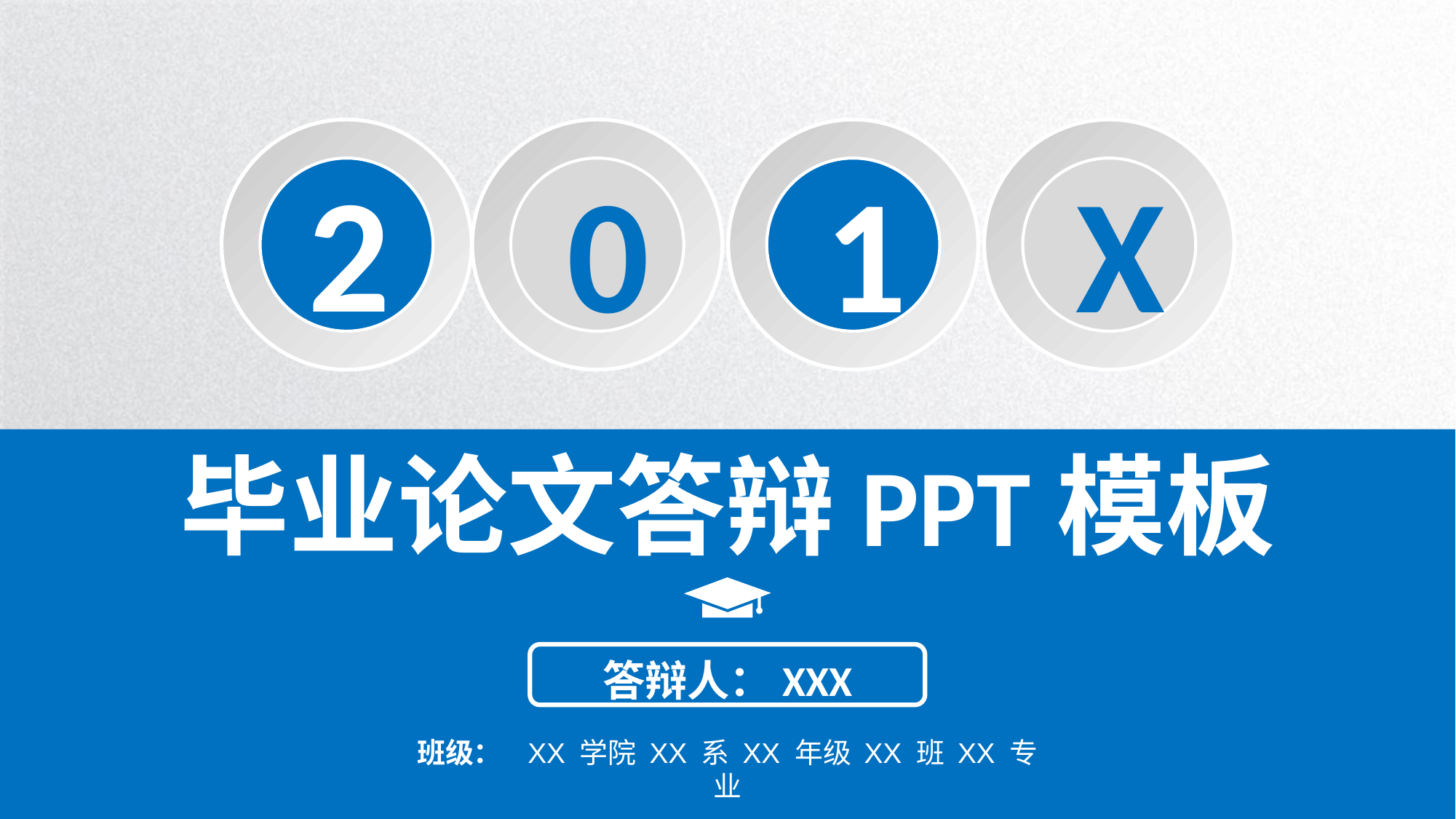

2

0

1

X

毕业论文答辩PPT模板

答辩人：XXX
班级：   XX 学院 XX 系 XX 年级 XX 班 XX 专业